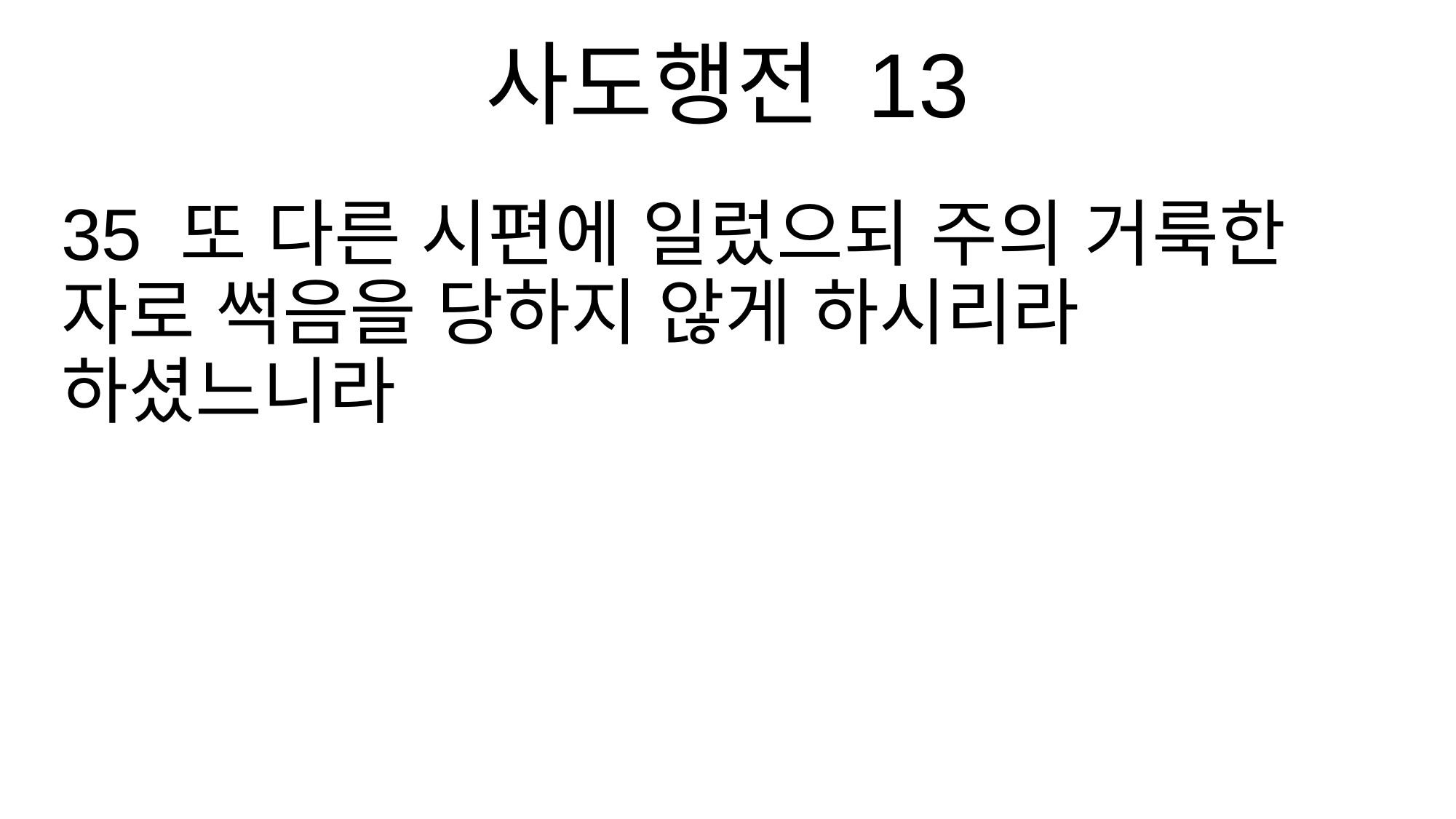

사도행전 13
35 또 다른 시편에 일렀으되 주의 거룩한 자로 썩음을 당하지 않게 하시리라 하셨느니라